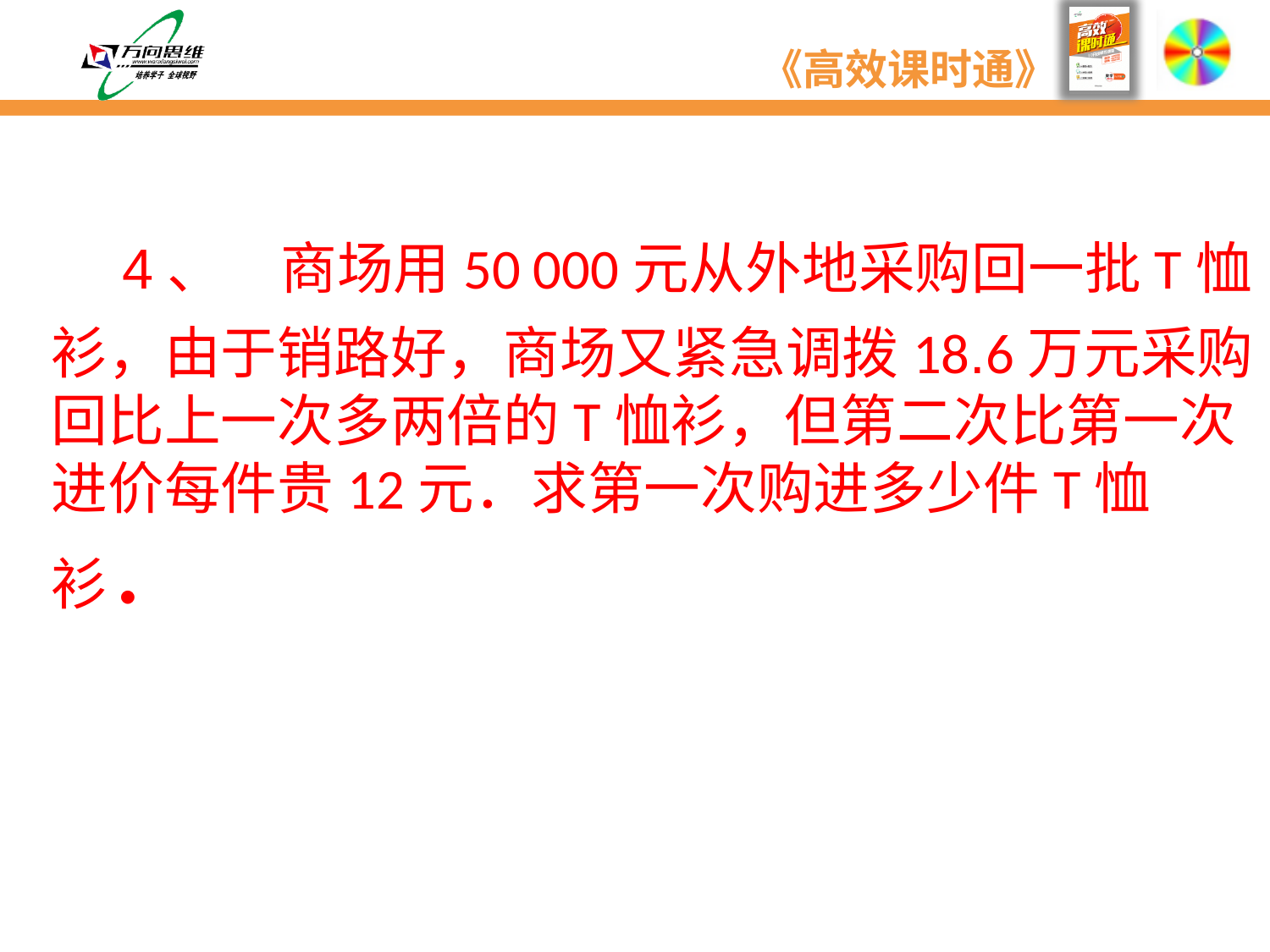

4、　商场用50 000元从外地采购回一批T恤
衫，由于销路好，商场又紧急调拨18.6万元采购回比上一次多两倍的T恤衫，但第二次比第一次进价每件贵12元．求第一次购进多少件T恤衫．